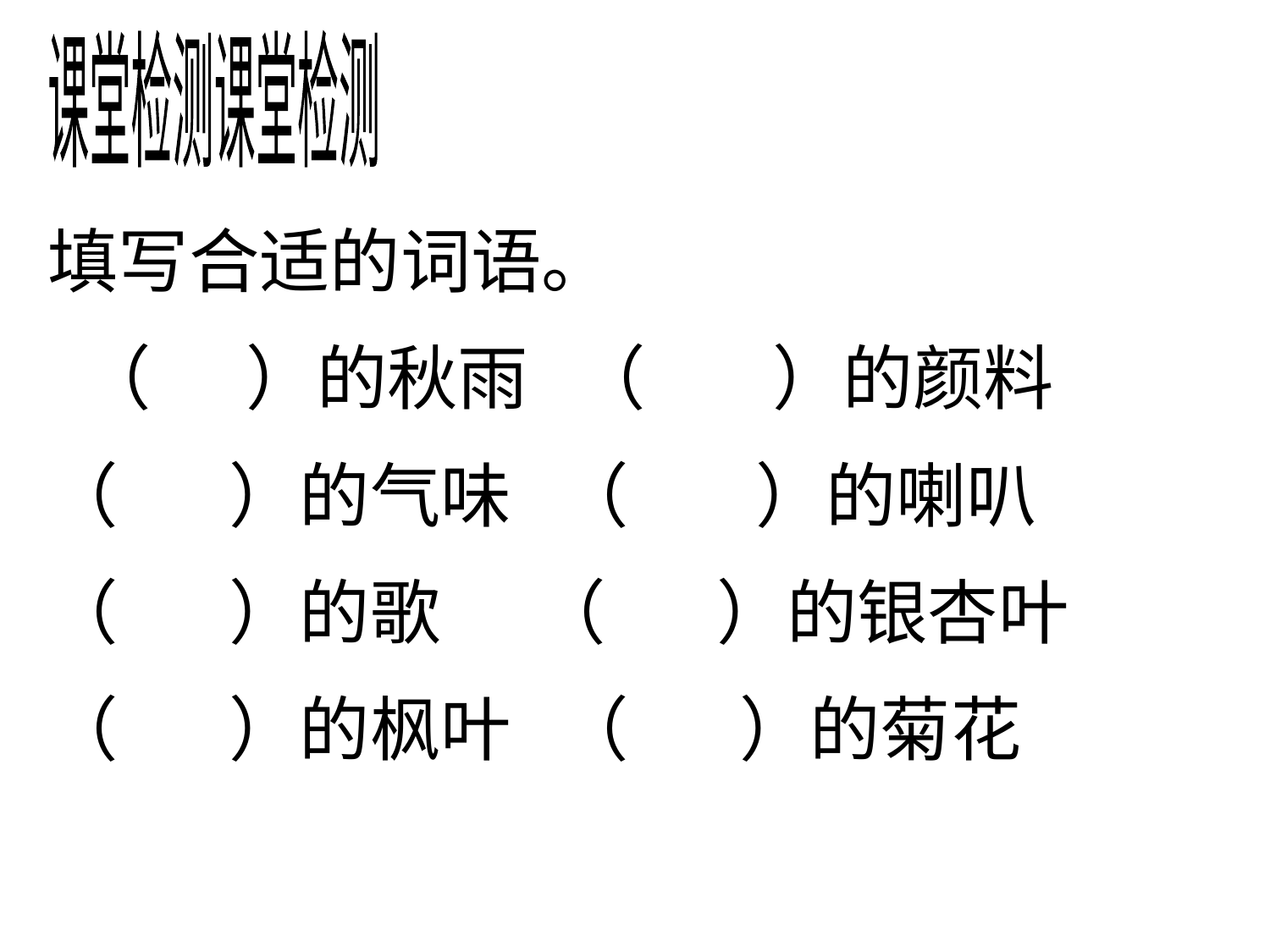

课堂检测课堂检测
填写合适的词语。
 （      ）的秋雨   （        ）的颜料
（       ）的气味   （        ）的喇叭
（       ）的歌      （       ）的银杏叶
（       ）的枫叶   （       ）的菊花